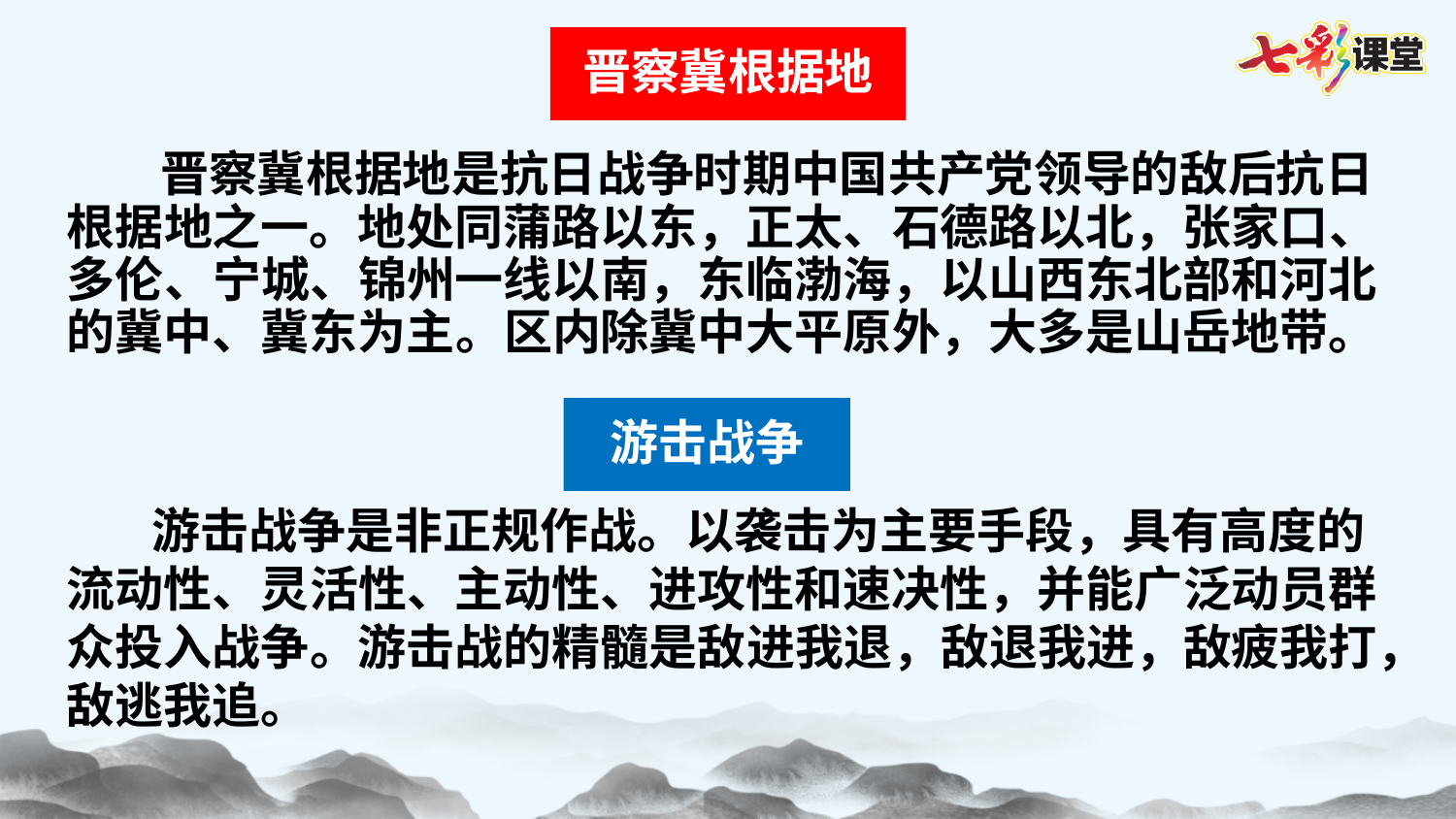

晋察冀根据地
 晋察冀根据地是抗日战争时期中国共产党领导的敌后抗日根据地之一。地处同蒲路以东，正太、石德路以北，张家口、多伦、宁城、锦州一线以南，东临渤海，以山西东北部和河北的冀中、冀东为主。区内除冀中大平原外，大多是山岳地带。
游击战争
游击战争是非正规作战。以袭击为主要手段，具有高度的流动性、灵活性、主动性、进攻性和速决性，并能广泛动员群众投入战争。游击战的精髓是敌进我退，敌退我进，敌疲我打，敌逃我追。